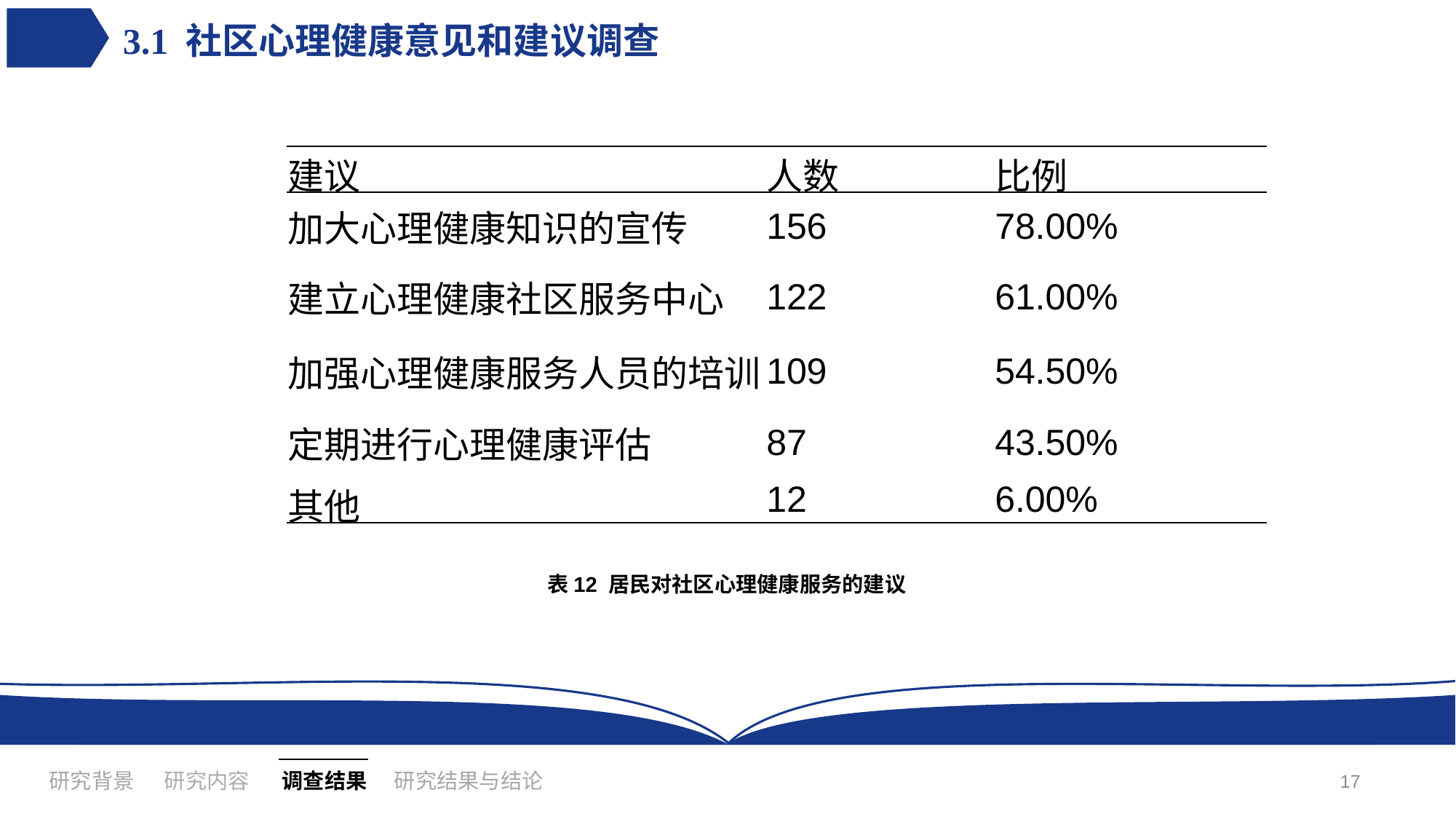

3.1 社区心理健康意见和建议调查
| 建议 | 人数 | 比例 |
| --- | --- | --- |
| 加大心理健康知识的宣传 | 156 | 78.00% |
| 建立心理健康社区服务中心 | 122 | 61.00% |
| 加强心理健康服务人员的培训 | 109 | 54.50% |
| 定期进行心理健康评估 | 87 | 43.50% |
| 其他 | 12 | 6.00% |

表12 居民对社区心理健康服务的建议

17
研究内容
研究背景
研究结果与结论
调查结果